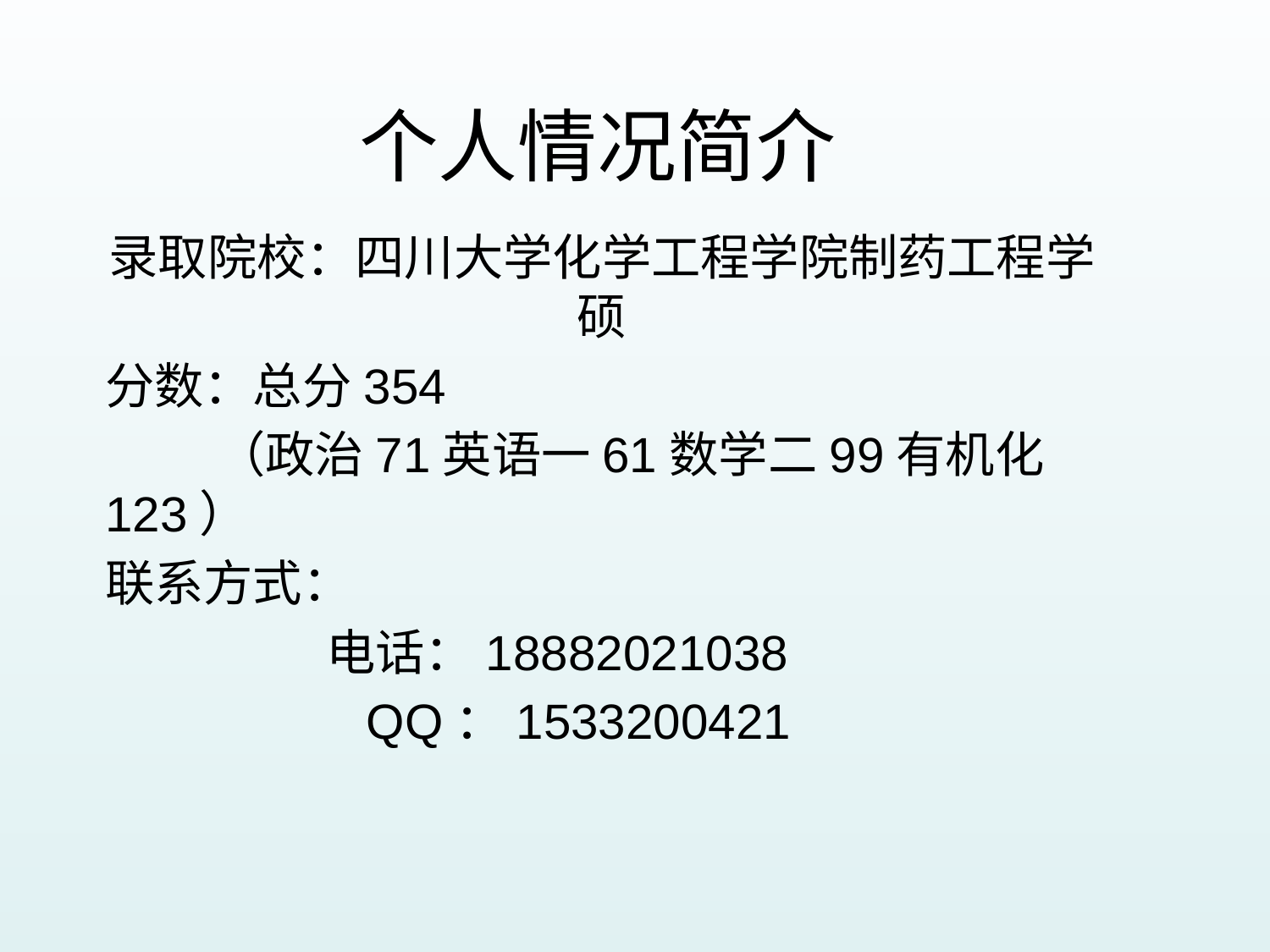

# 个人情况简介
录取院校：四川大学化学工程学院制药工程学硕
分数：总分354
         （政治71英语一61数学二99有机化123）
联系方式：
                   电话：18882021038
                   QQ：1533200421